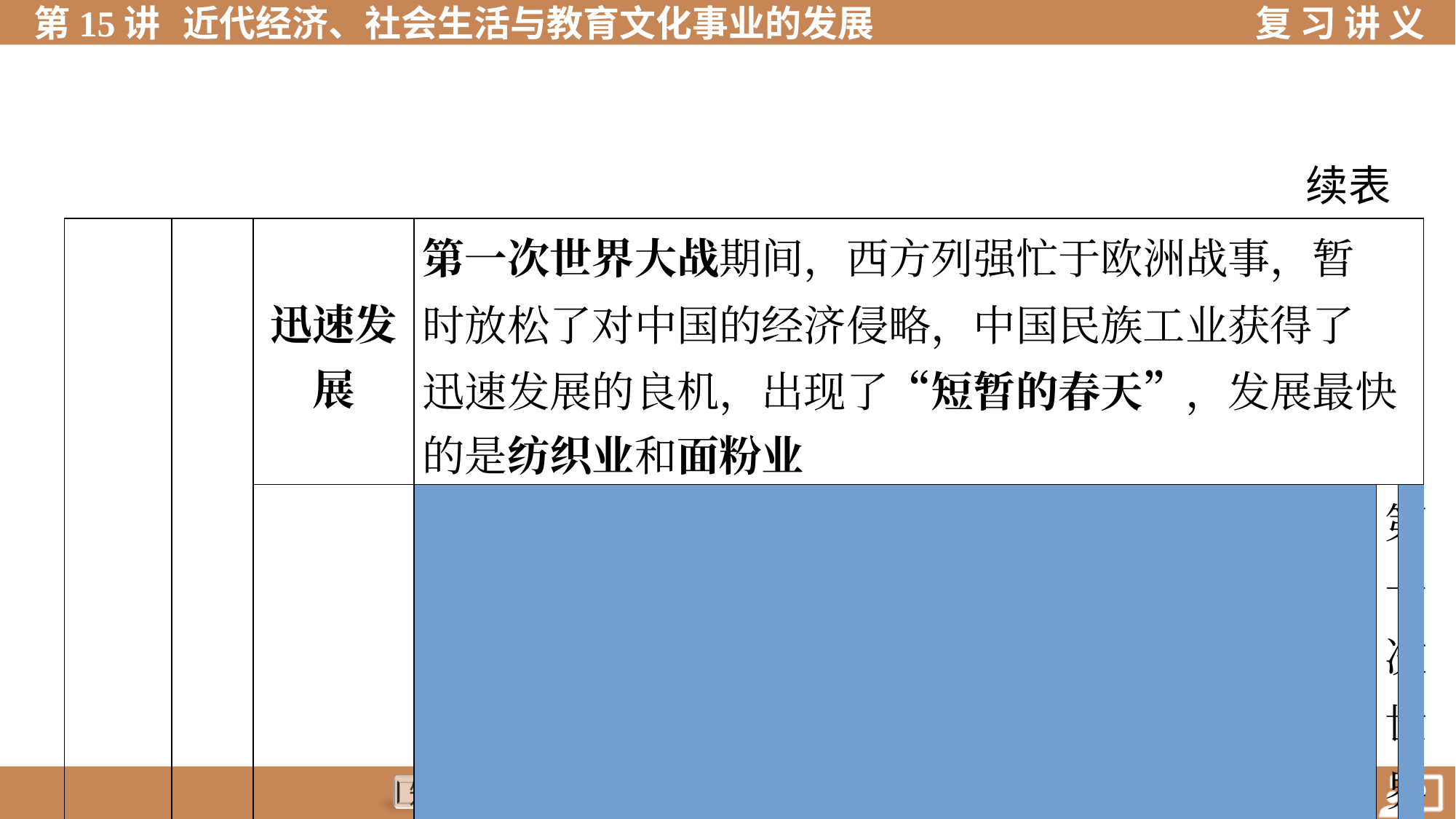

续表
| 民族 资本 主义 的发 展 | 历 程 | 迅速发 展 |  | 第一次世界大战期间，西方列强忙于欧洲战事，暂 时放松了对中国的经济侵略，中国民族工业获得了 迅速发展的良机，出现了“短暂的春天”，发展最快 的是纺织业和面粉业 |  |  |
| --- | --- | --- | --- | --- | --- | --- |
|  |  | 受挫、 萎缩 |  | 第一次世界大战后，帝国主义经济势力卷土重来； 国民党官僚资本的建立和扩张，内忧外患的危机， 严重阻碍着民族工业的正常发展 |  |  |